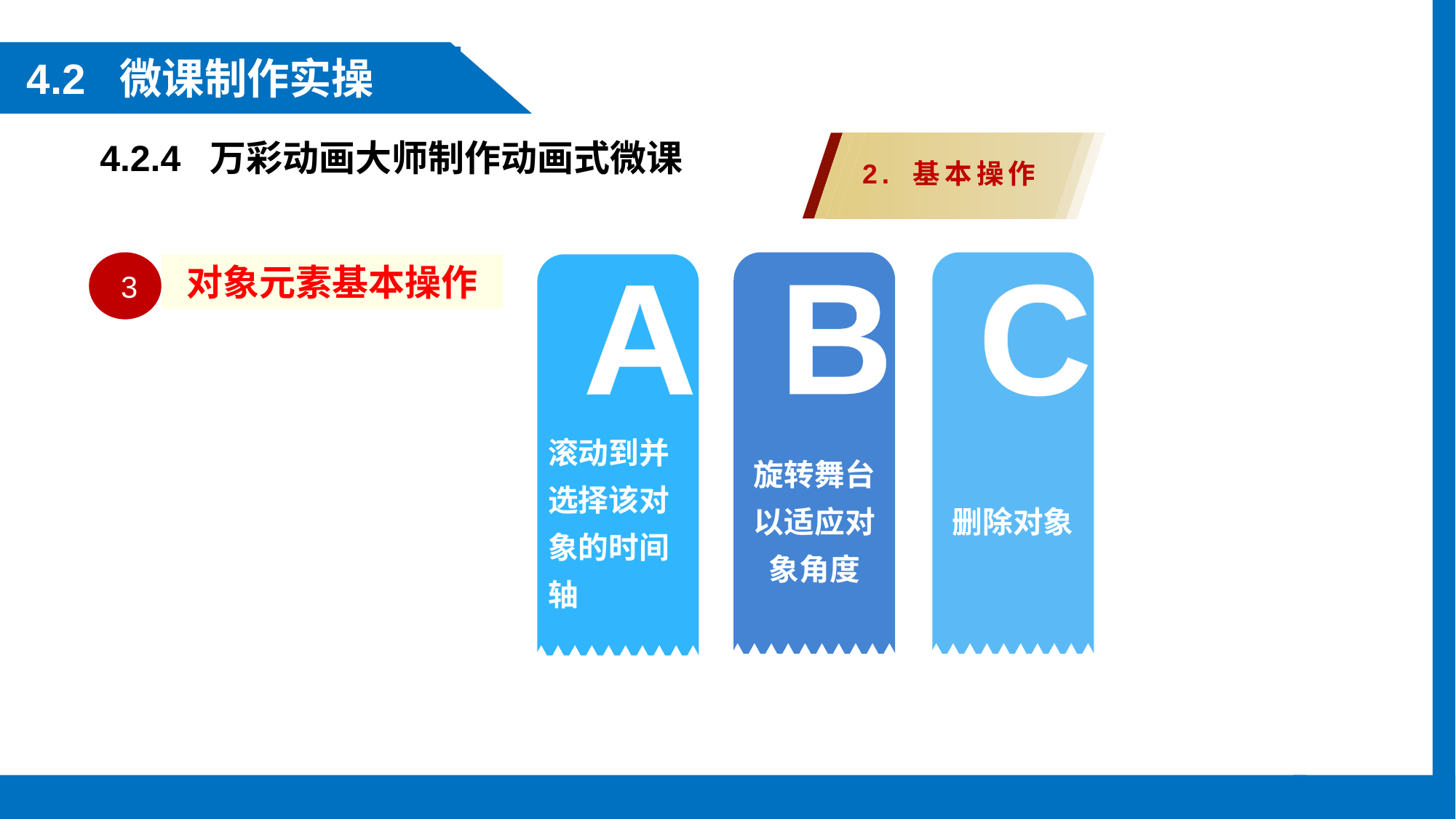

4.2  微课制作实操
4.2.4  万彩动画大师制作动画式微课

2. 基本操作
 3
旋转舞台以适应对象角度
删除对象
对象元素基本操作
滚动到并选择该对象的时间轴
B
A
C